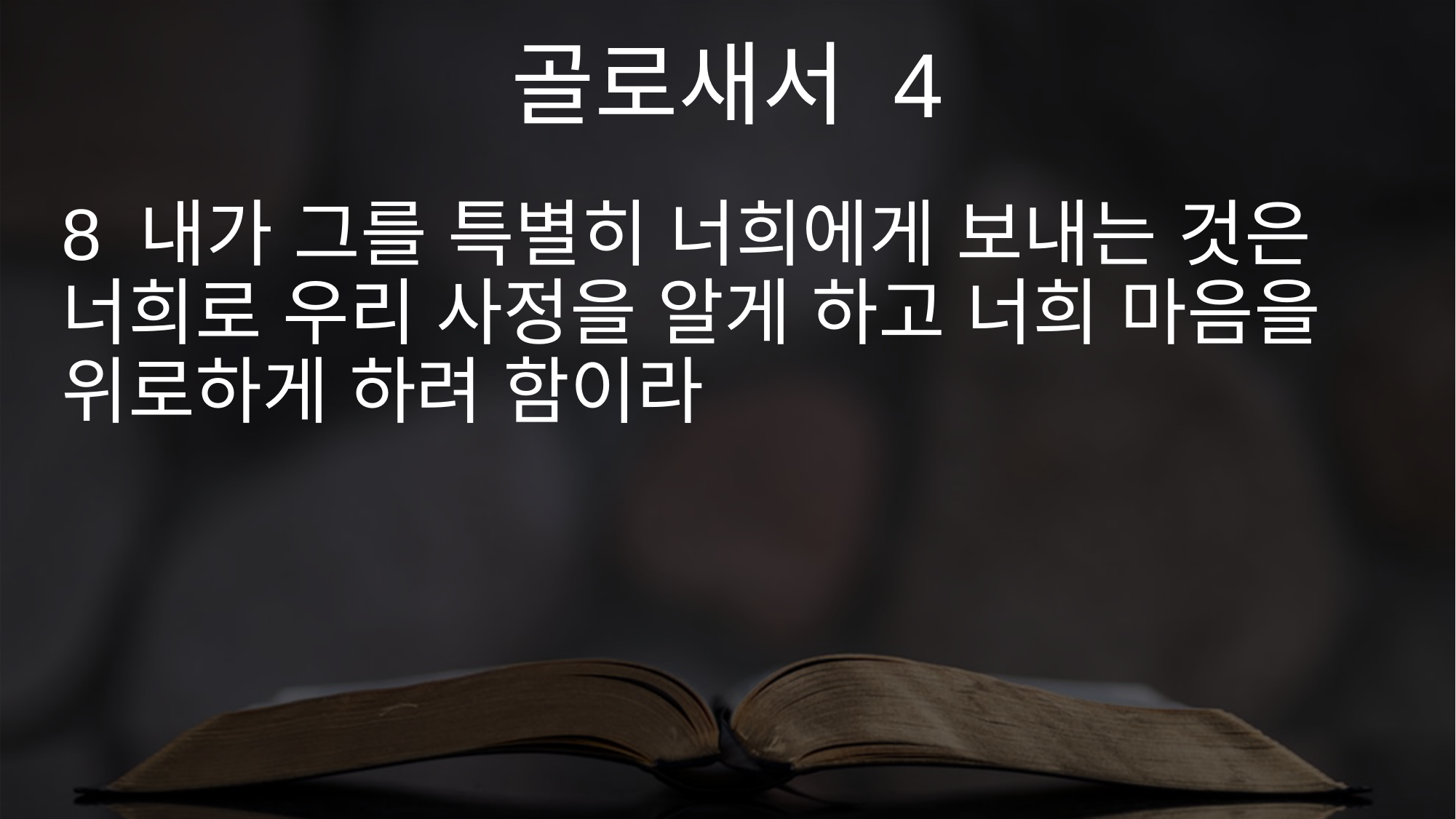

골로새서 4
8 내가 그를 특별히 너희에게 보내는 것은 너희로 우리 사정을 알게 하고 너희 마음을 위로하게 하려 함이라